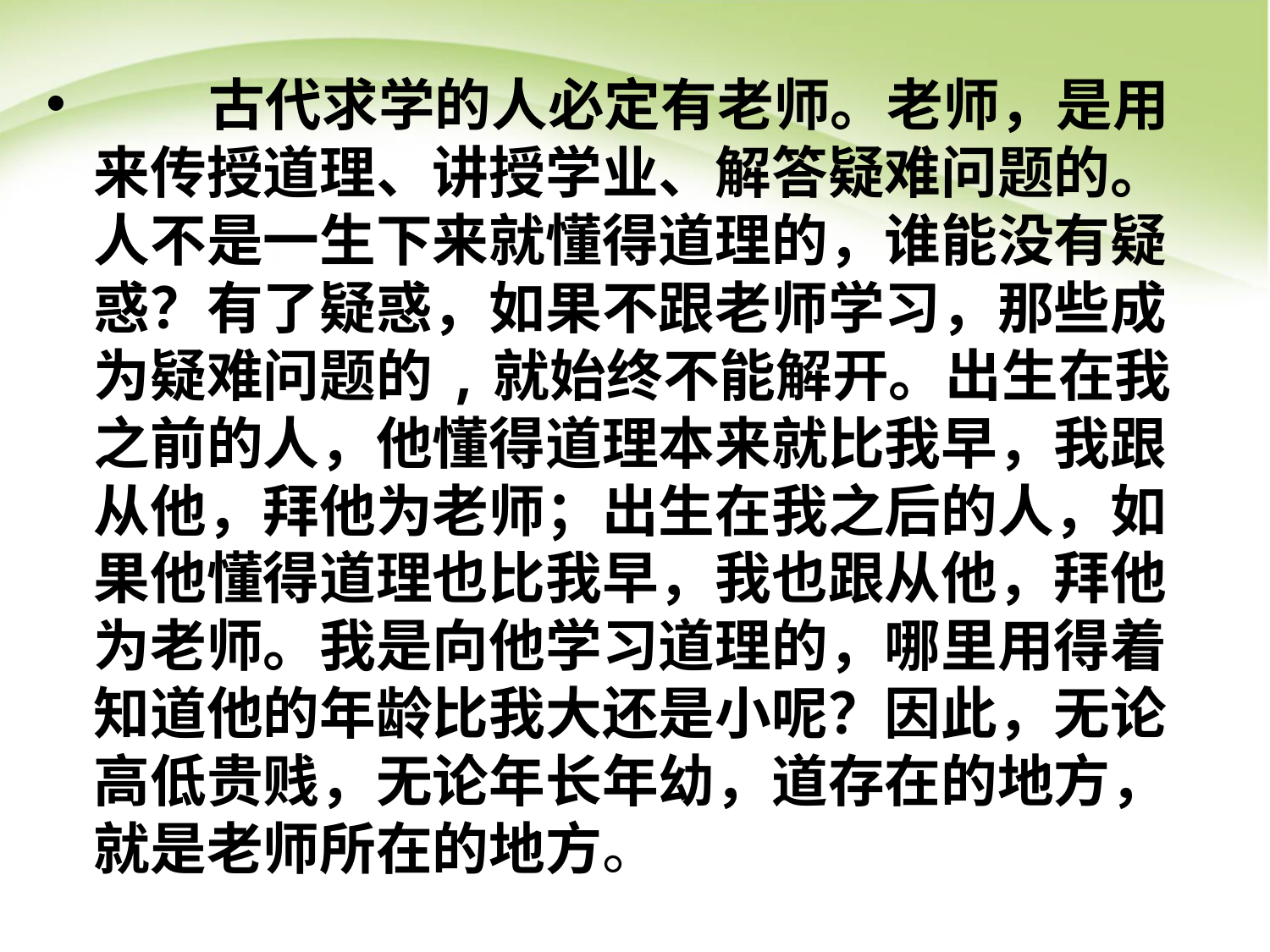

古代求学的人必定有老师。老师，是用来传授道理、讲授学业、解答疑难问题的。人不是一生下来就懂得道理的，谁能没有疑惑？有了疑惑，如果不跟老师学习，那些成为疑难问题的,就始终不能解开。出生在我之前的人，他懂得道理本来就比我早，我跟从他，拜他为老师；出生在我之后的人，如果他懂得道理也比我早，我也跟从他，拜他为老师。我是向他学习道理的，哪里用得着知道他的年龄比我大还是小呢？因此，无论高低贵贱，无论年长年幼，道存在的地方，就是老师所在的地方。